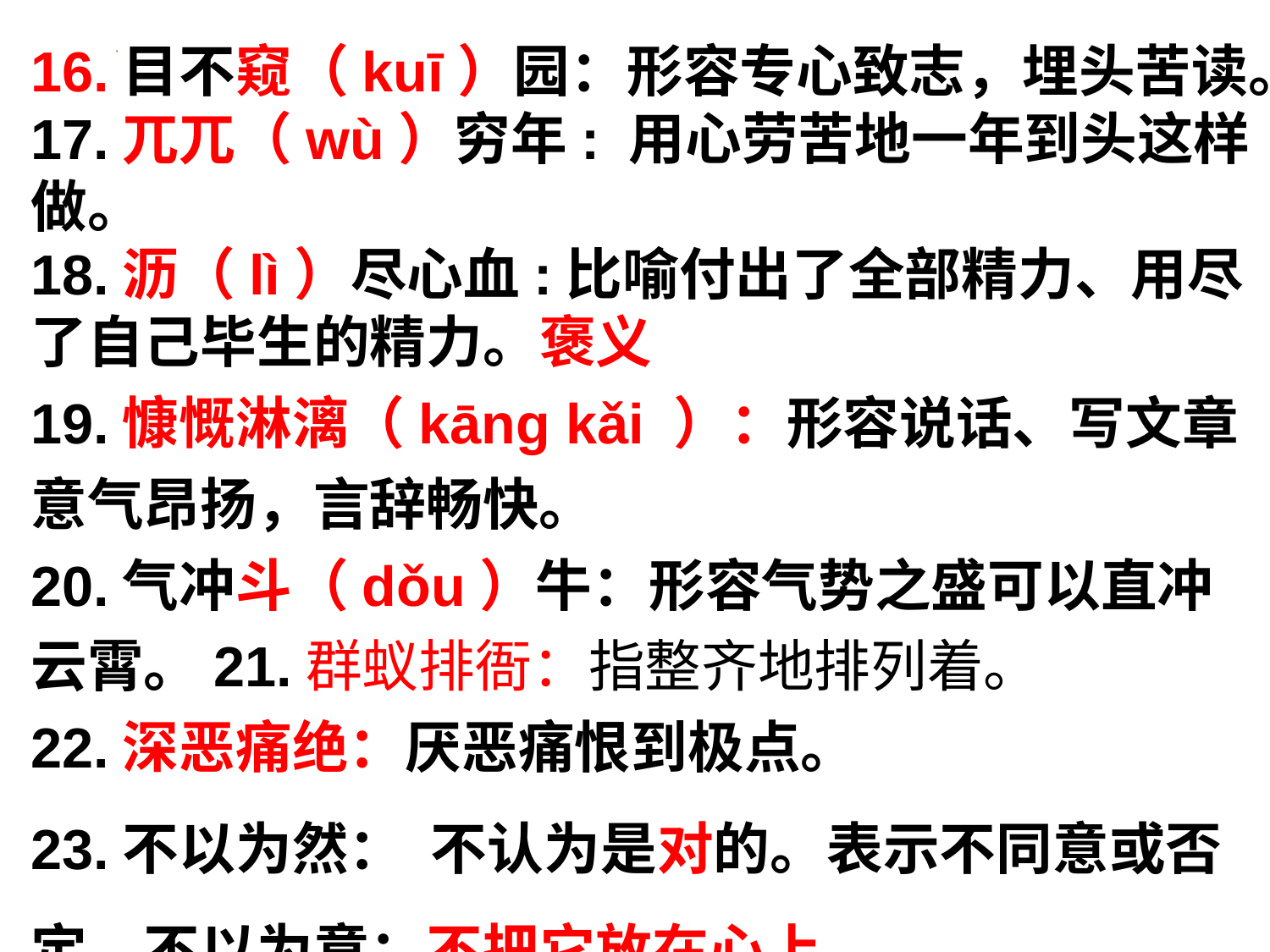

16.目不窥（kuī）园：形容专心致志，埋头苦读。
17.兀兀（wù）穷年: 用心劳苦地一年到头这样做。
18.沥（lì）尽心血:比喻付出了全部精力、用尽了自己毕生的精力。褒义
19.慷慨淋漓（kānɡ kǎi ）：形容说话、写文章意气昂扬，言辞畅快。
20.气冲斗（dǒu）牛：形容气势之盛可以直冲云霄。21.群蚁排衙：指整齐地排列着。
22.深恶痛绝：厌恶痛恨到极点。
23.不以为然：  不认为是对的。表示不同意或否定。不以为意：不把它放在心上。

#